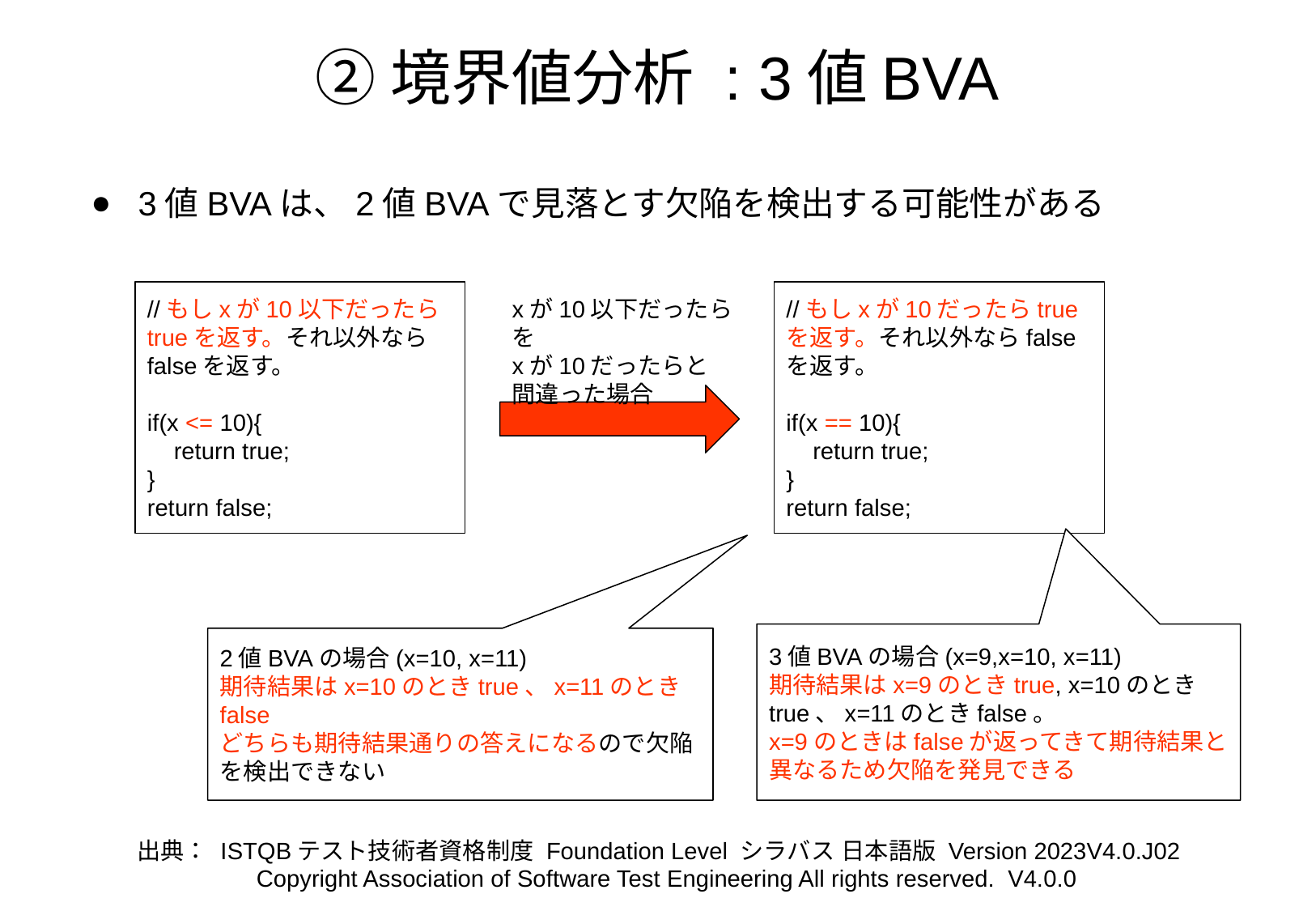

# ②境界値分析 : 3値BVA
3値BVAは、2値BVAで見落とす欠陥を検出する可能性がある
//もしxが10以下だったらtrueを返す。それ以外ならfalseを返す。

if(x <= 10){
    return true;
}
return false;
xが10以下だったらを
xが10だったらと
間違った場合
//もしxが10だったらtrueを返す。それ以外ならfalseを返す。

if(x == 10){
    return true;
}
return false;

3値BVAの場合(x=9,x=10, x=11)
期待結果はx=9のときtrue, x=10のときtrue、x=11のときfalse。
x=9のときはfalseが返ってきて期待結果と異なるため欠陥を発見できる
2値BVAの場合(x=10, x=11)
期待結果はx=10のときtrue、x=11のときfalse
どちらも期待結果通りの答えになるので欠陥を検出できない
出典： ISTQBテスト技術者資格制度 Foundation Level シラバス 日本語版 Version 2023V4.0.J02
Copyright Association of Software Test Engineering All rights reserved.  V4.0.0